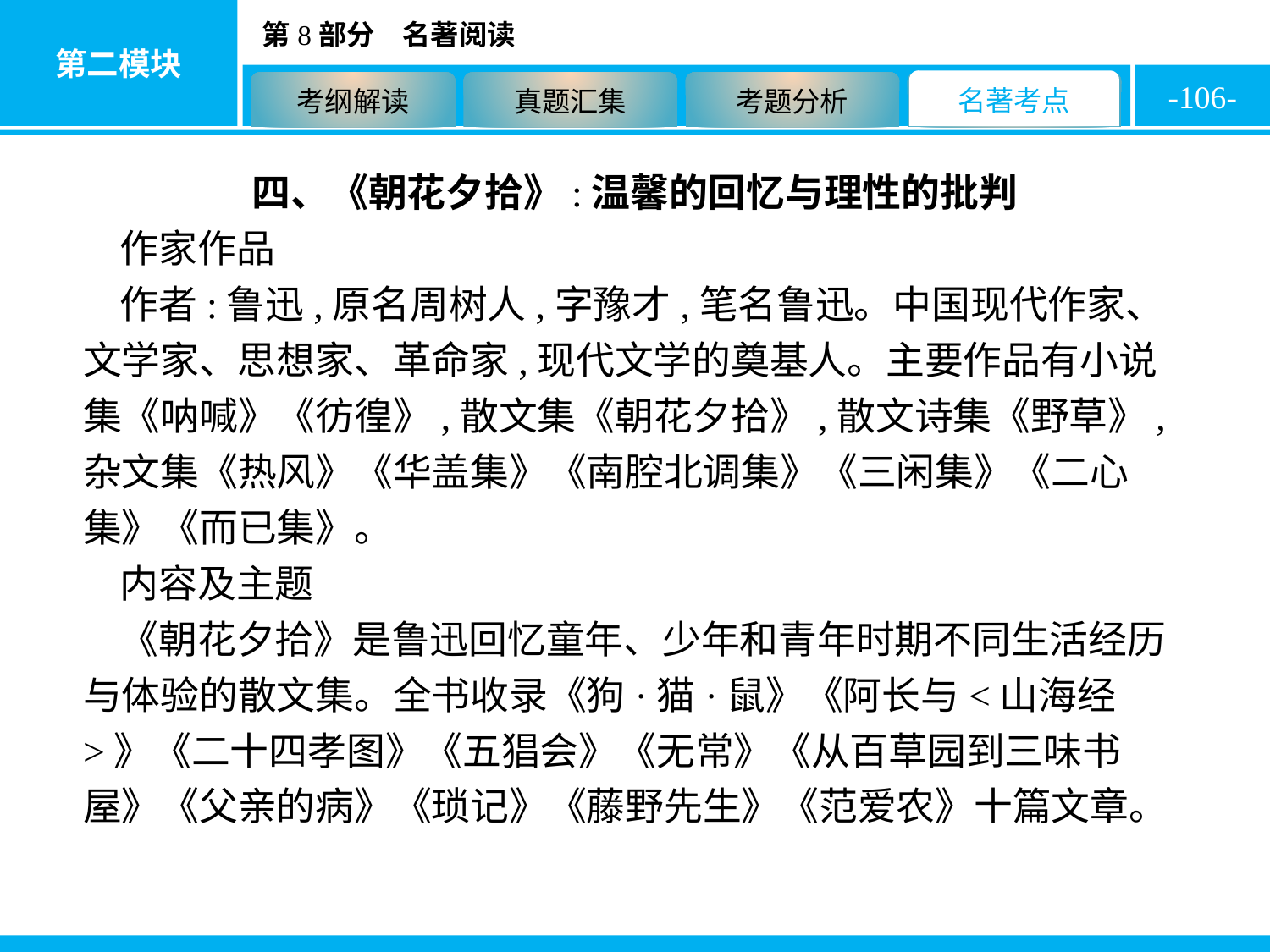

-106-
四、《朝花夕拾》:温馨的回忆与理性的批判
作家作品
作者:鲁迅,原名周树人,字豫才,笔名鲁迅。中国现代作家、文学家、思想家、革命家,现代文学的奠基人。主要作品有小说集《呐喊》《彷徨》,散文集《朝花夕拾》,散文诗集《野草》,杂文集《热风》《华盖集》《南腔北调集》《三闲集》《二心集》《而已集》。
内容及主题
《朝花夕拾》是鲁迅回忆童年、少年和青年时期不同生活经历与体验的散文集。全书收录《狗·猫·鼠》《阿长与<山海经>》《二十四孝图》《五猖会》《无常》《从百草园到三味书屋》《父亲的病》《琐记》《藤野先生》《范爱农》十篇文章。